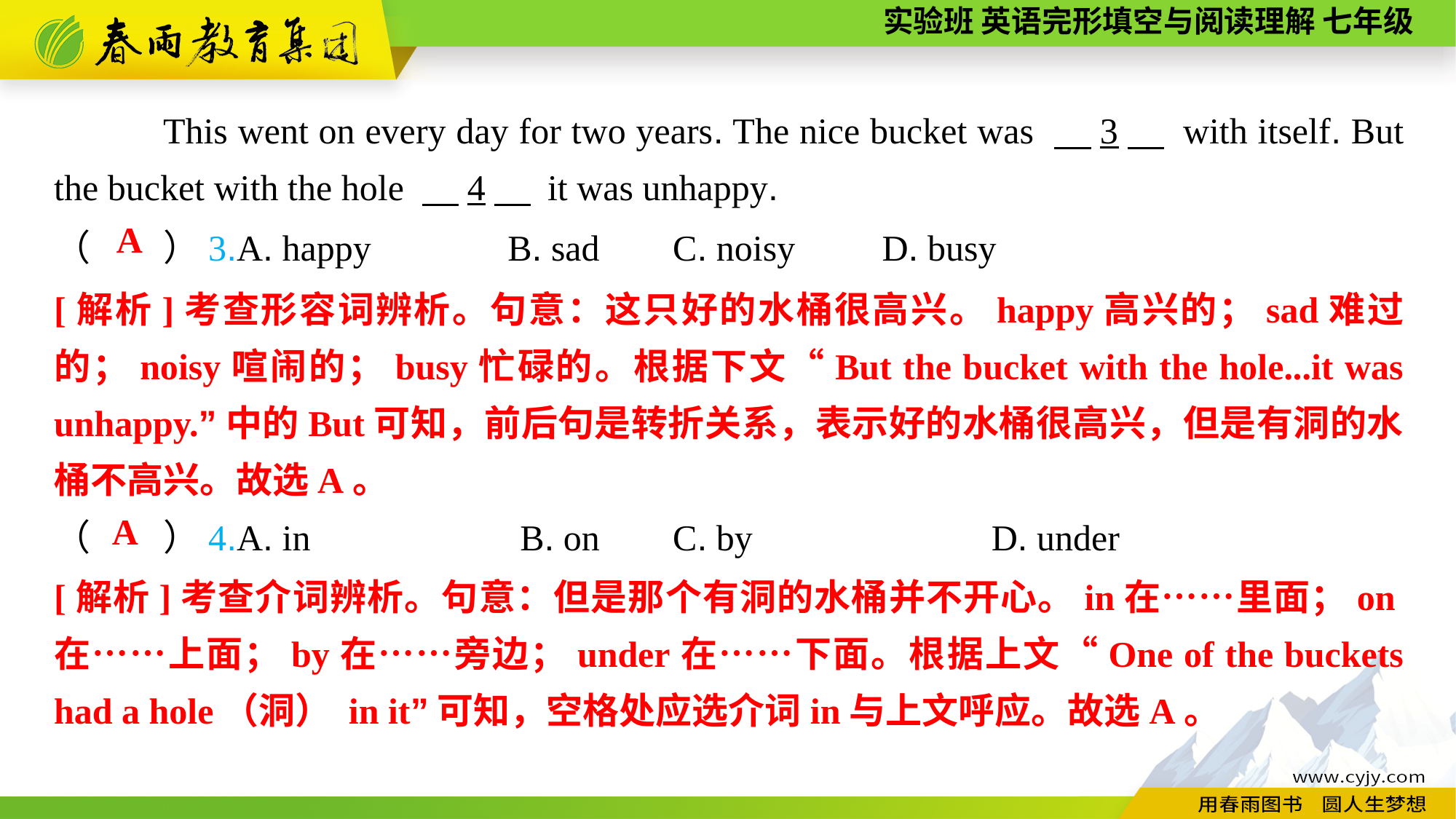

This went on every day for two years. The nice bucket was 　3　 with itself. But the bucket with the hole 　4　 it was unhappy.
A
（　　）3.A. happy               B. sad	        C. noisy	       D. busy
[解析]考查形容词辨析。句意：这只好的水桶很高兴。happy高兴的；sad难过的；noisy喧闹的；busy忙碌的。根据下文“But the bucket with the hole...it was unhappy.”中的But可知，前后句是转折关系，表示好的水桶很高兴，但是有洞的水桶不高兴。故选A。
A
（　　）4.A. in                       B. on	        C. by	                   D. under
[解析]考查介词辨析。句意：但是那个有洞的水桶并不开心。in在……里面；on在……上面；by在……旁边；under在……下面。根据上文“One of the buckets had a hole（洞） in it”可知，空格处应选介词in与上文呼应。故选A。